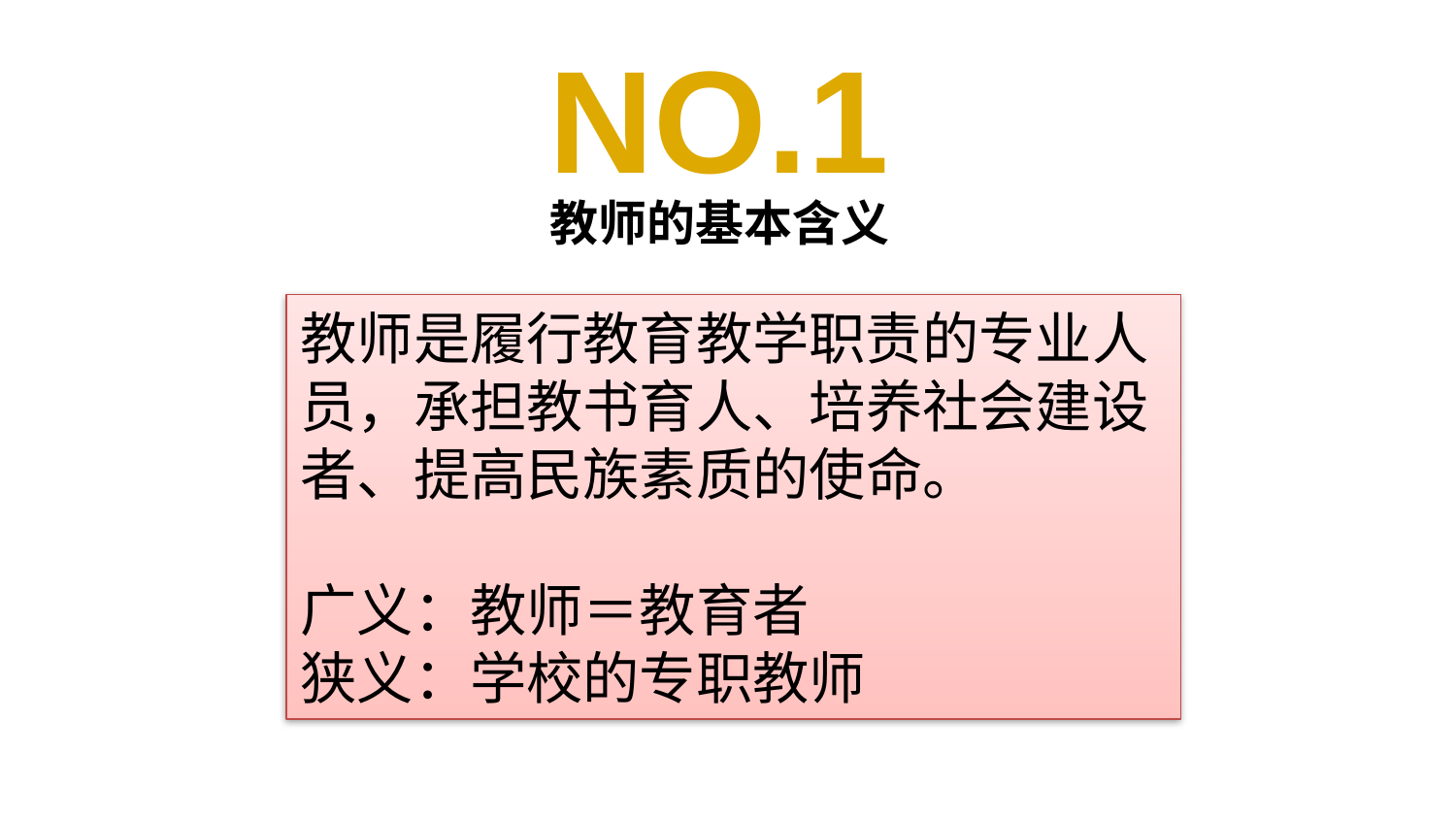

NO.1
教师的基本含义
教师是履行教育教学职责的专业人员，承担教书育人、培养社会建设者、提高民族素质的使命。

广义：教师＝教育者
狭义：学校的专职教师